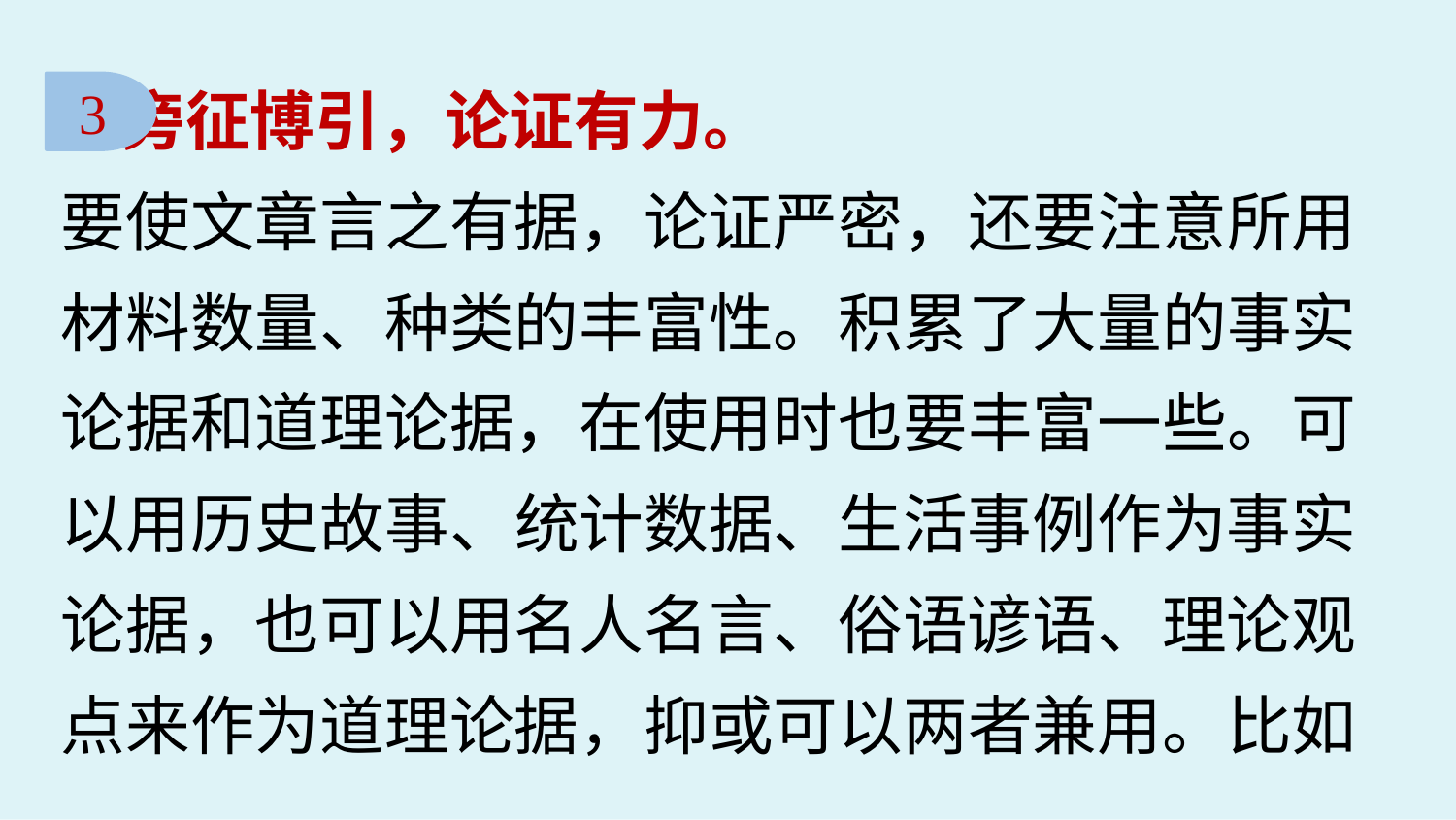

旁征博引，论证有力。
要使文章言之有据，论证严密，还要注意所用材料数量、种类的丰富性。积累了大量的事实论据和道理论据，在使用时也要丰富一些。可以用历史故事、统计数据、生活事例作为事实论据，也可以用名人名言、俗语谚语、理论观点来作为道理论据，抑或可以两者兼用。比如
3